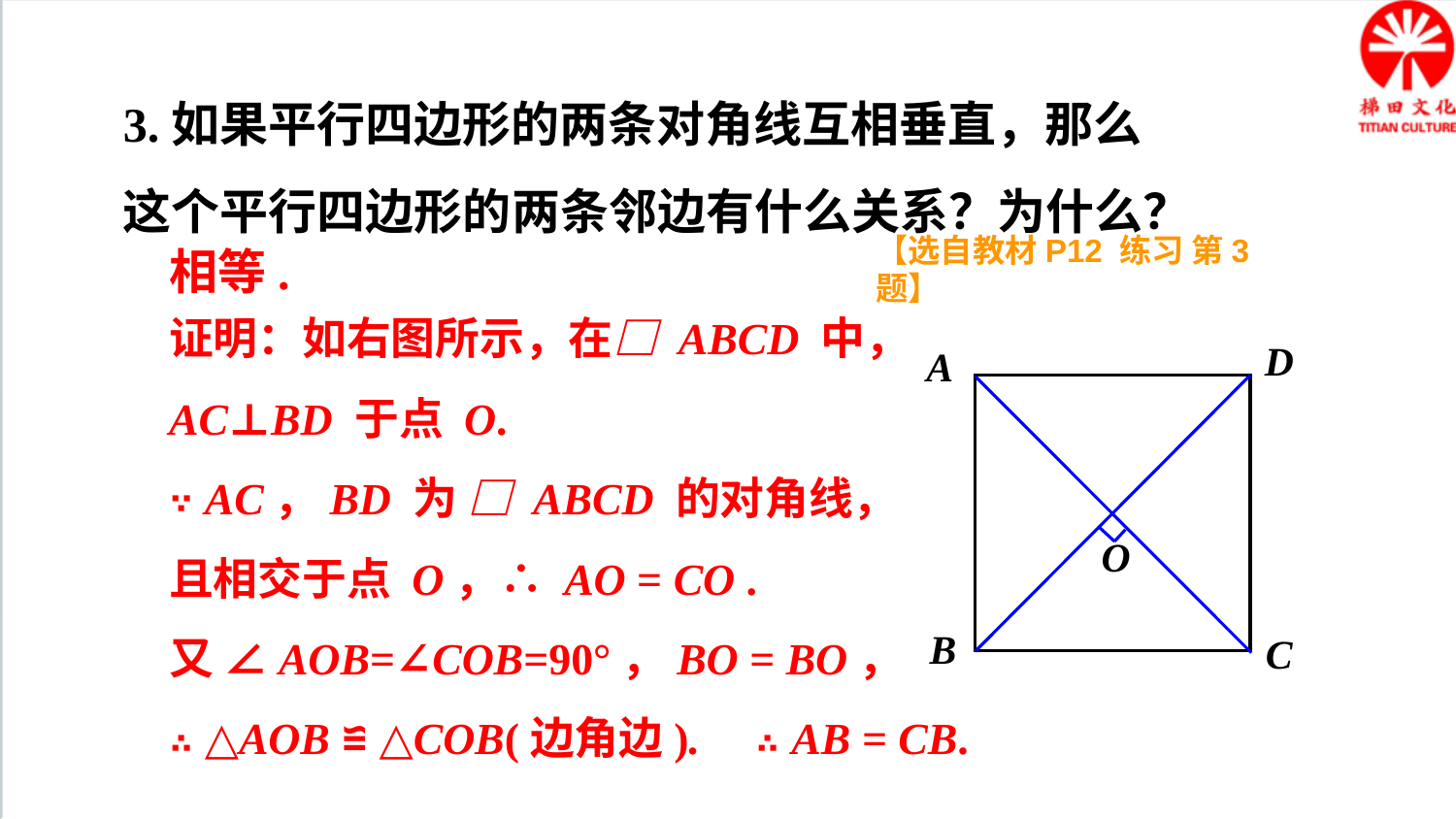

3.如果平行四边形的两条对角线互相垂直，那么这个平行四边形的两条邻边有什么关系？为什么？
相等.
【选自教材P12 练习 第3题】
证明：如右图所示，在□ ABCD 中，
AC⊥BD 于点 O.
∵ AC，BD 为 □ ABCD 的对角线，
且相交于点 O，∴ AO = CO .
又 ∠AOB=∠COB=90°，BO = BO，
∴ △AOB ≌ △COB(边角边).     ∴ AB = CB.
D
A

O
B
C